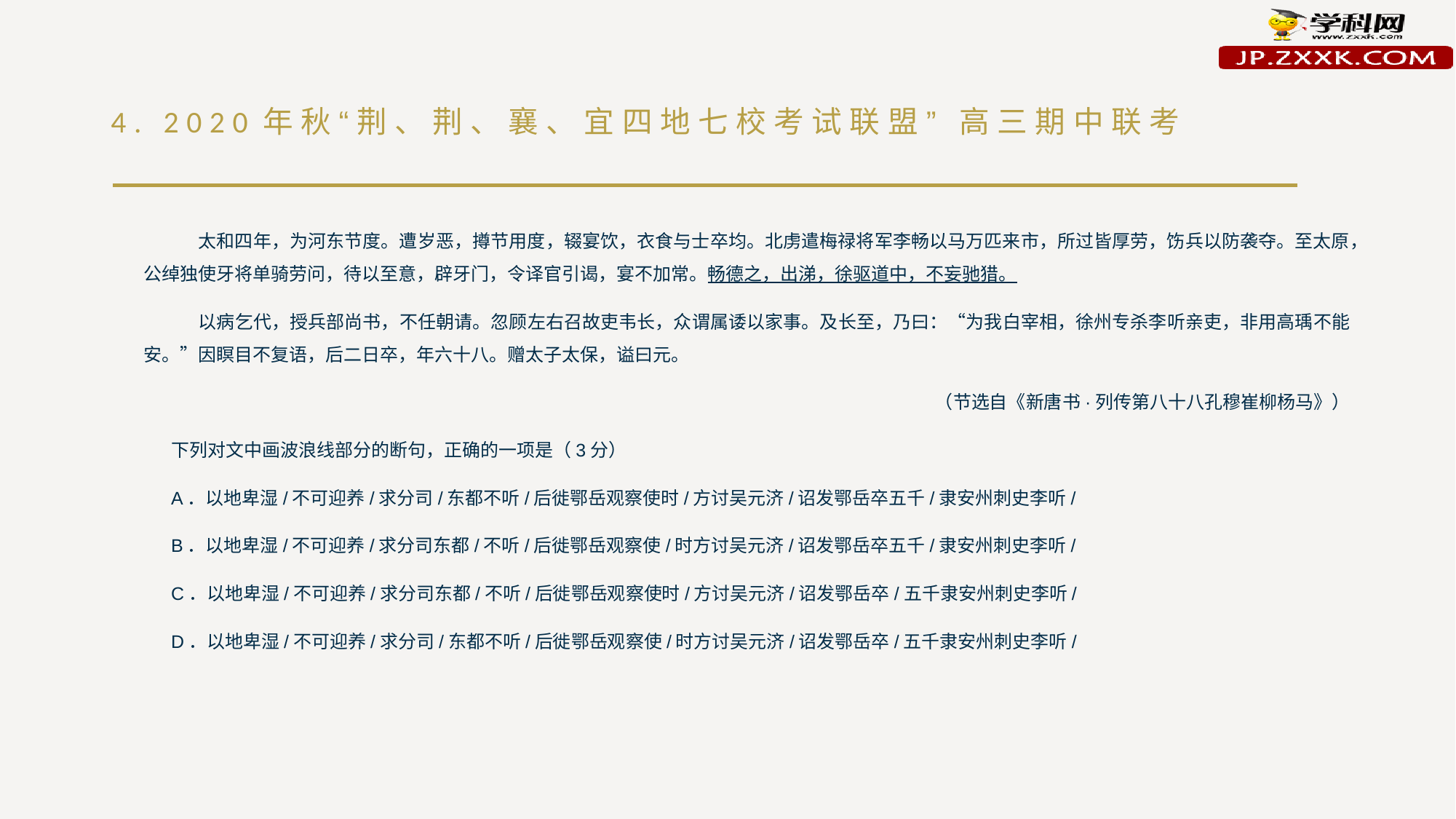

# 4. 2020年秋“荆、荆、襄、宜四地七校考试联盟” 高三期中联考
太和四年，为河东节度。遭岁恶，撙节用度，辍宴饮，衣食与士卒均。北虏遣梅禄将军李畅以马万匹来市，所过皆厚劳，饬兵以防袭夺。至太原，公绰独使牙将单骑劳问，待以至意，辟牙门，令译官引谒，宴不加常。畅德之，出涕，徐驱道中，不妄驰猎。
以病乞代，授兵部尚书，不任朝请。忽顾左右召故吏韦长，众谓属诿以家事。及长至，乃曰：“为我白宰相，徐州专杀李听亲吏，非用高瑀不能安。”因瞑目不复语，后二日卒，年六十八。赠太子太保，谥曰元。
（节选自《新唐书·列传第八十八孔穆崔柳杨马》）
下列对文中画波浪线部分的断句，正确的一项是（3分）
A．以地卑湿/不可迎养/求分司/东都不听/后徙鄂岳观察使时/方讨吴元济/诏发鄂岳卒五千/隶安州刺史李听/
B．以地卑湿/不可迎养/求分司东都/不听/后徙鄂岳观察使/时方讨吴元济/诏发鄂岳卒五千/隶安州刺史李听/
C．以地卑湿/不可迎养/求分司东都/不听/后徙鄂岳观察使时/方讨吴元济/诏发鄂岳卒/五千隶安州刺史李听/
D．以地卑湿/不可迎养/求分司/东都不听/后徙鄂岳观察使/时方讨吴元济/诏发鄂岳卒/五千隶安州刺史李听/